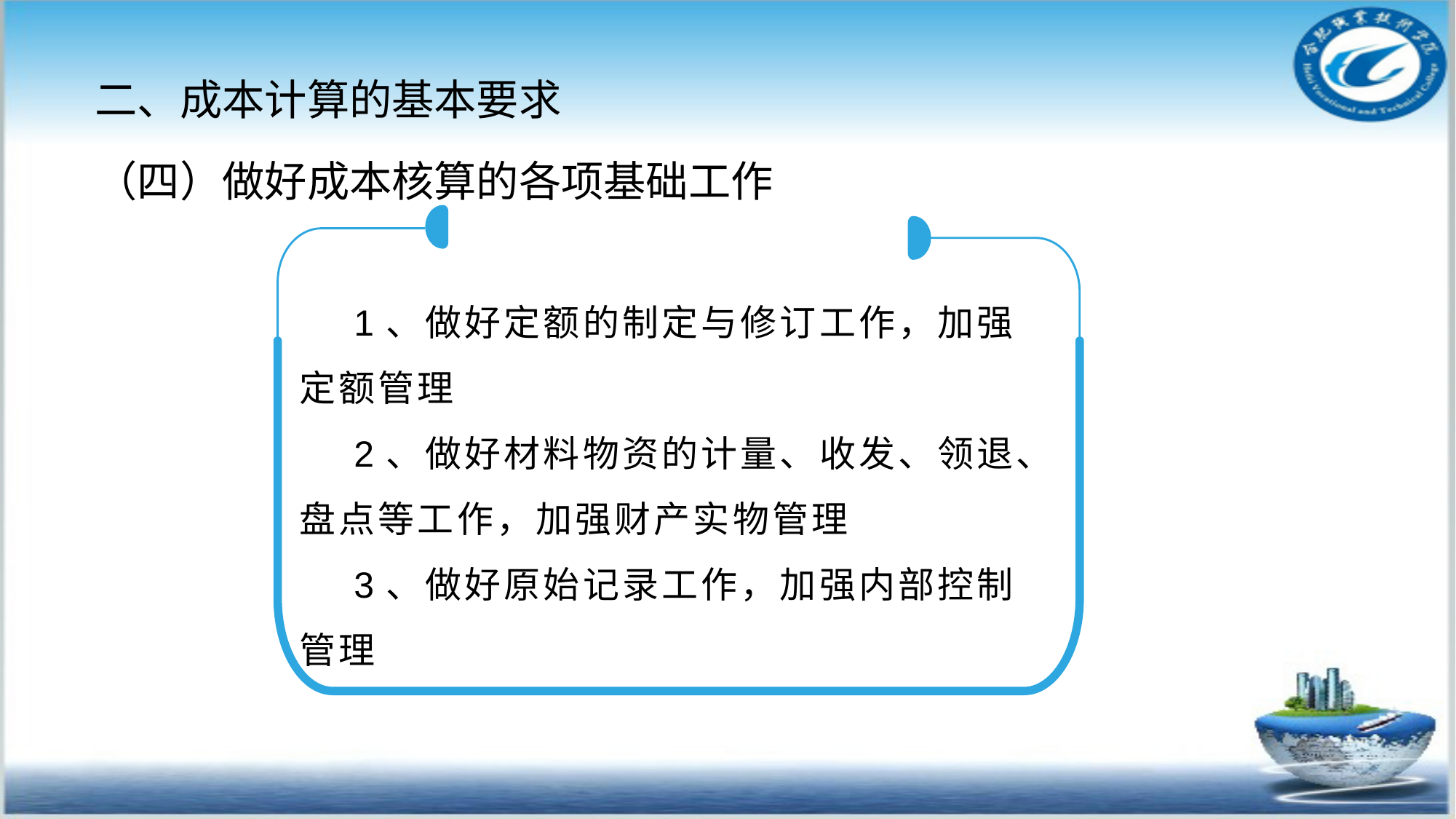

二、成本计算的基本要求
（四）做好成本核算的各项基础工作

1、做好定额的制定与修订工作，加强定额管理
2、做好材料物资的计量、收发、领退、盘点等工作，加强财产实物管理
3、做好原始记录工作，加强内部控制管理